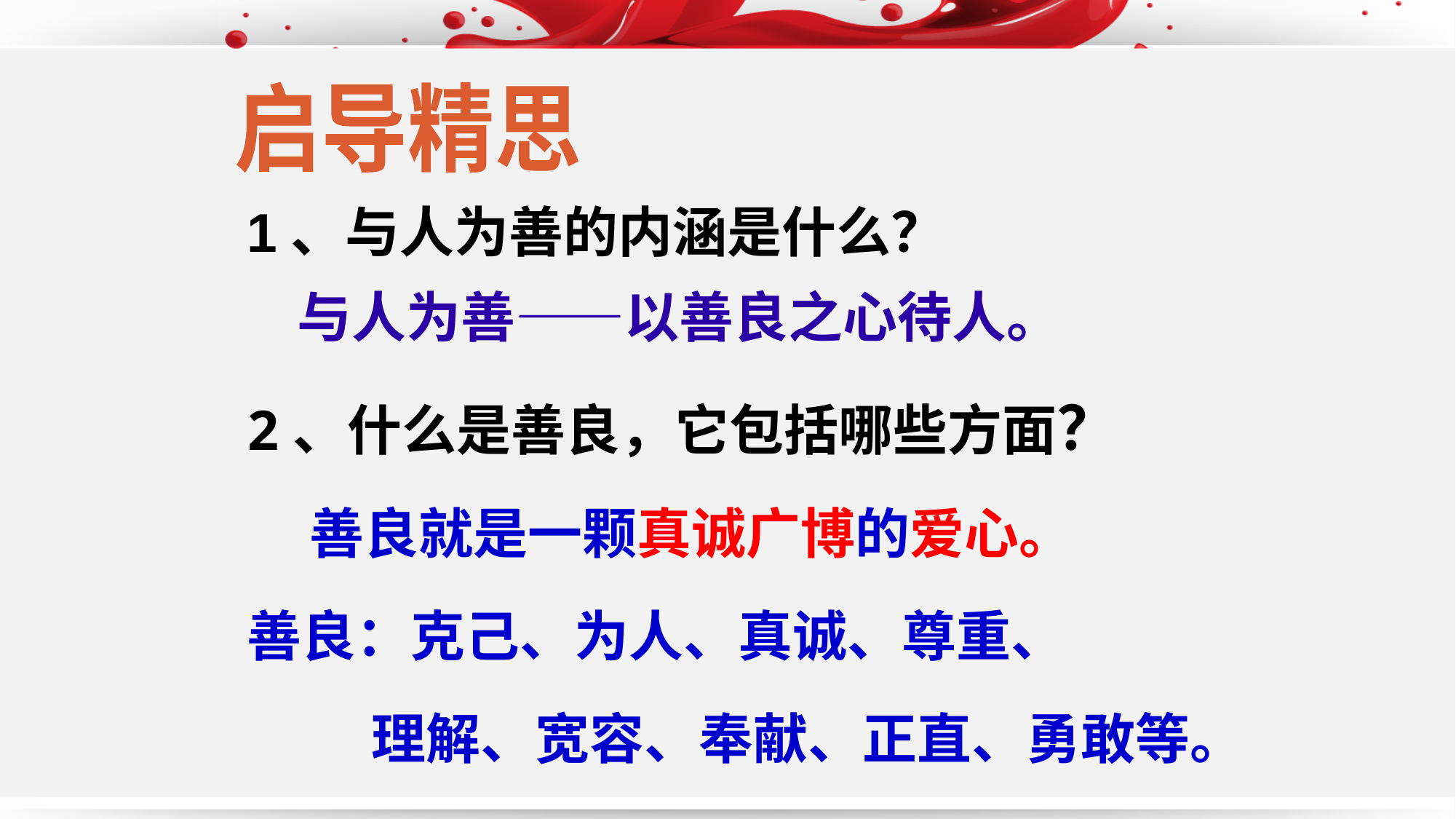

启导精思
1、与人为善的内涵是什么？
   与人为善——以善良之心待人。
2、什么是善良，它包括哪些方面？
    善良就是一颗真诚广博的爱心。
善良：克己、为人、真诚、尊重、
         理解、宽容、奉献、正直、勇敢等。